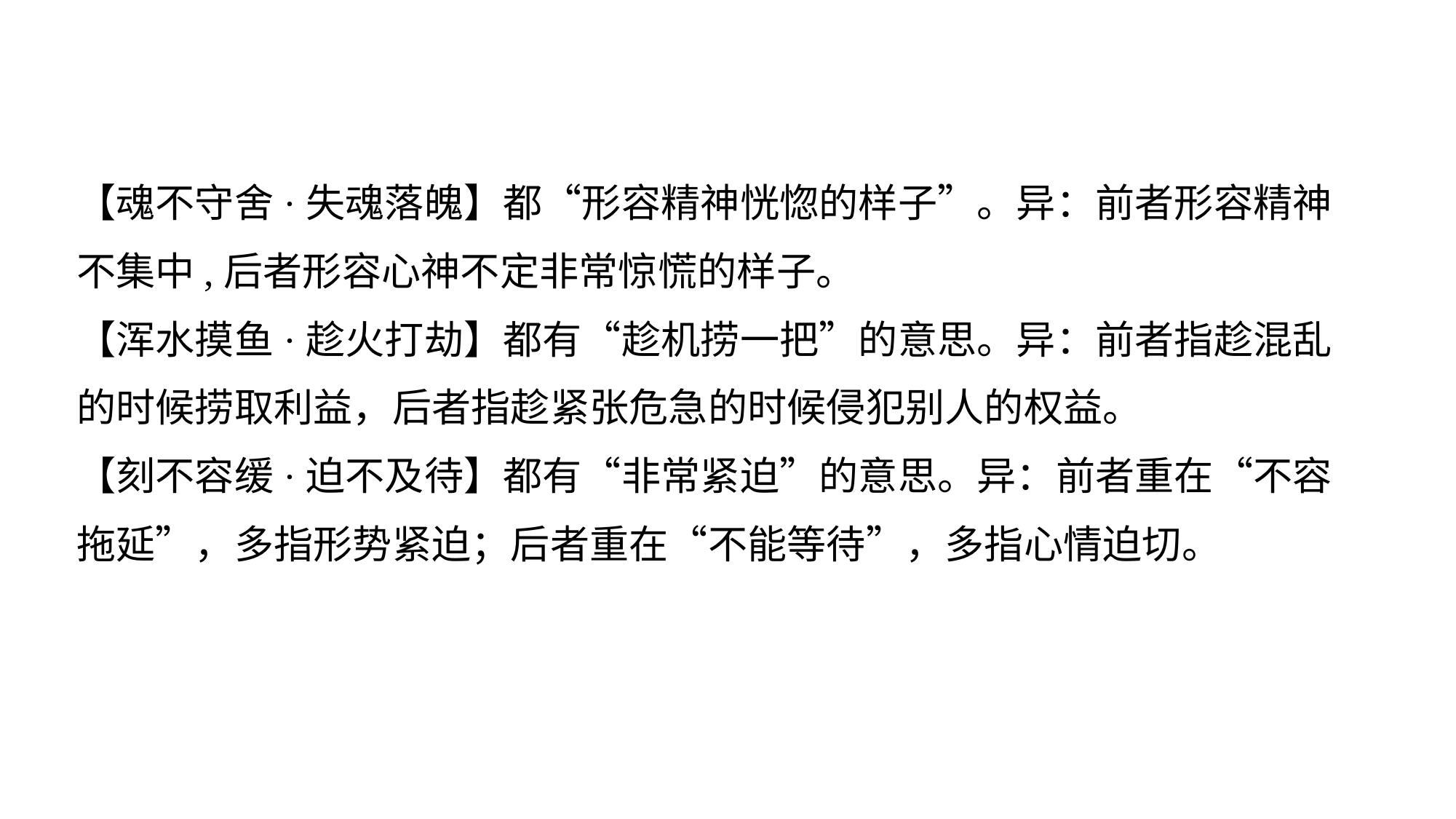

【魂不守舍·失魂落魄】都“形容精神恍惚的样子”。异：前者形容精神不集中,后者形容心神不定非常惊慌的样子。
【浑水摸鱼·趁火打劫】都有“趁机捞一把”的意思。异：前者指趁混乱的时候捞取利益，后者指趁紧张危急的时候侵犯别人的权益。
【刻不容缓·迫不及待】都有“非常紧迫”的意思。异：前者重在“不容拖延”，多指形势紧迫；后者重在“不能等待”，多指心情迫切。